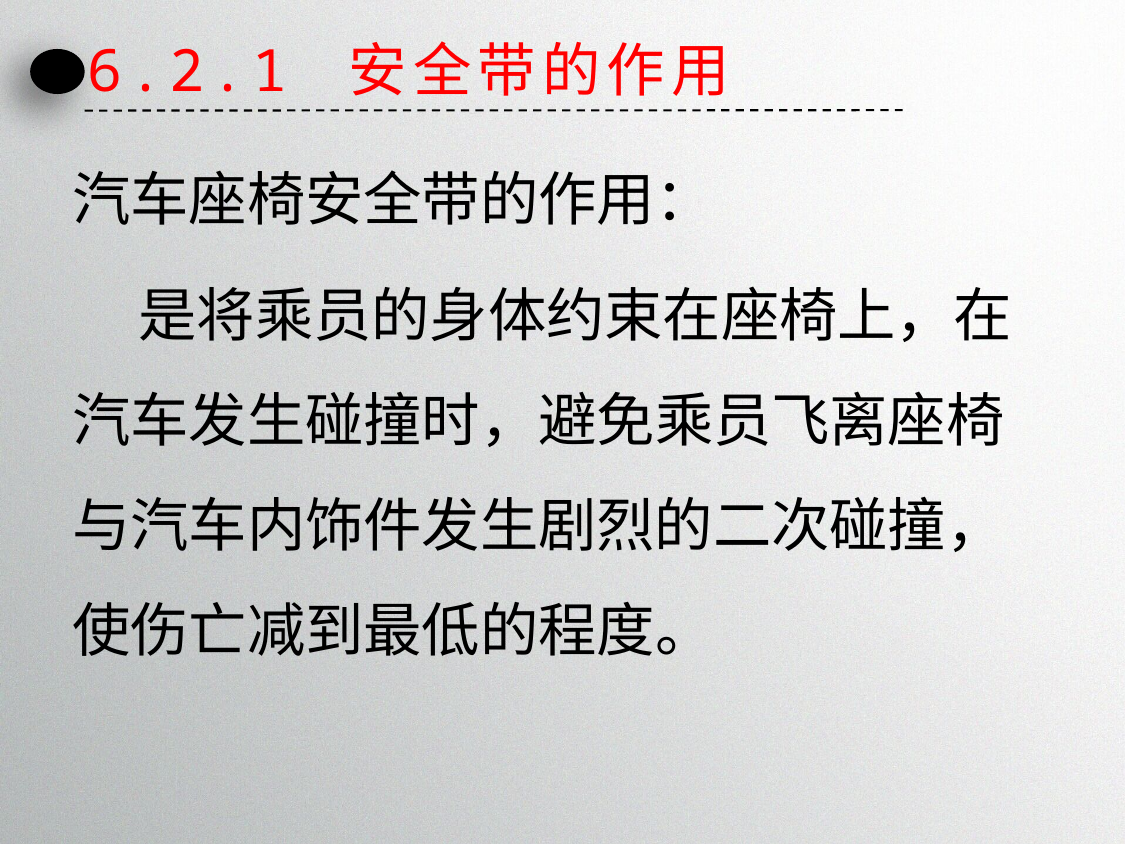

6.2.1 安全带的作用

汽车座椅安全带的作用：
    是将乘员的身体约束在座椅上，在汽车发生碰撞时，避免乘员飞离座椅与汽车内饰件发生剧烈的二次碰撞，使伤亡减到最低的程度。